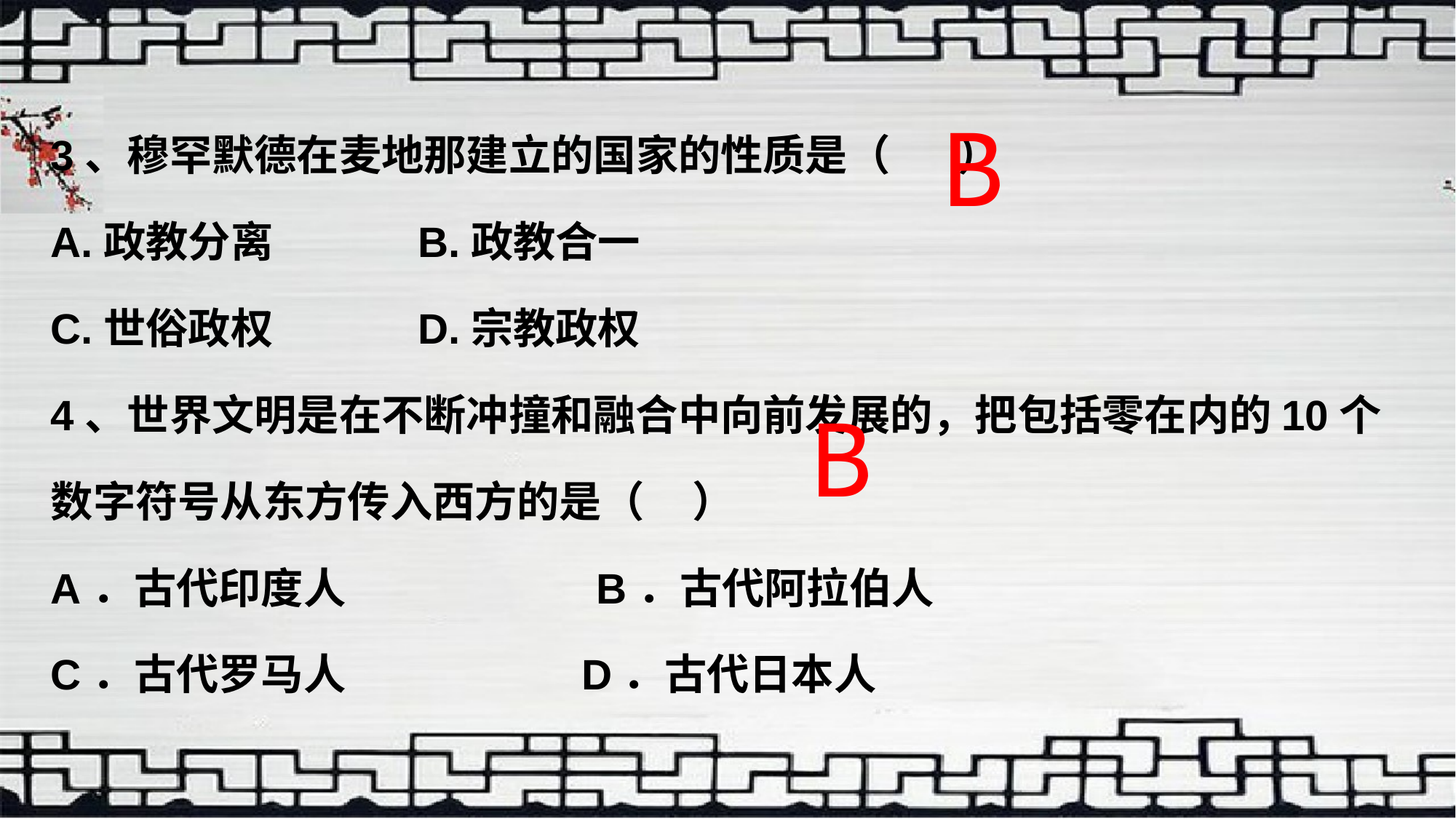

3、穆罕默德在麦地那建立的国家的性质是（       ）
A.政教分离              B.政教合一
C.世俗政权              D.宗教政权
4、世界文明是在不断冲撞和融合中向前发展的，把包括零在内的10个数字符号从东方传入西方的是（     ）
A．古代印度人                 	B．古代阿拉伯人
C．古代罗马人  	                    D．古代日本人

B
B